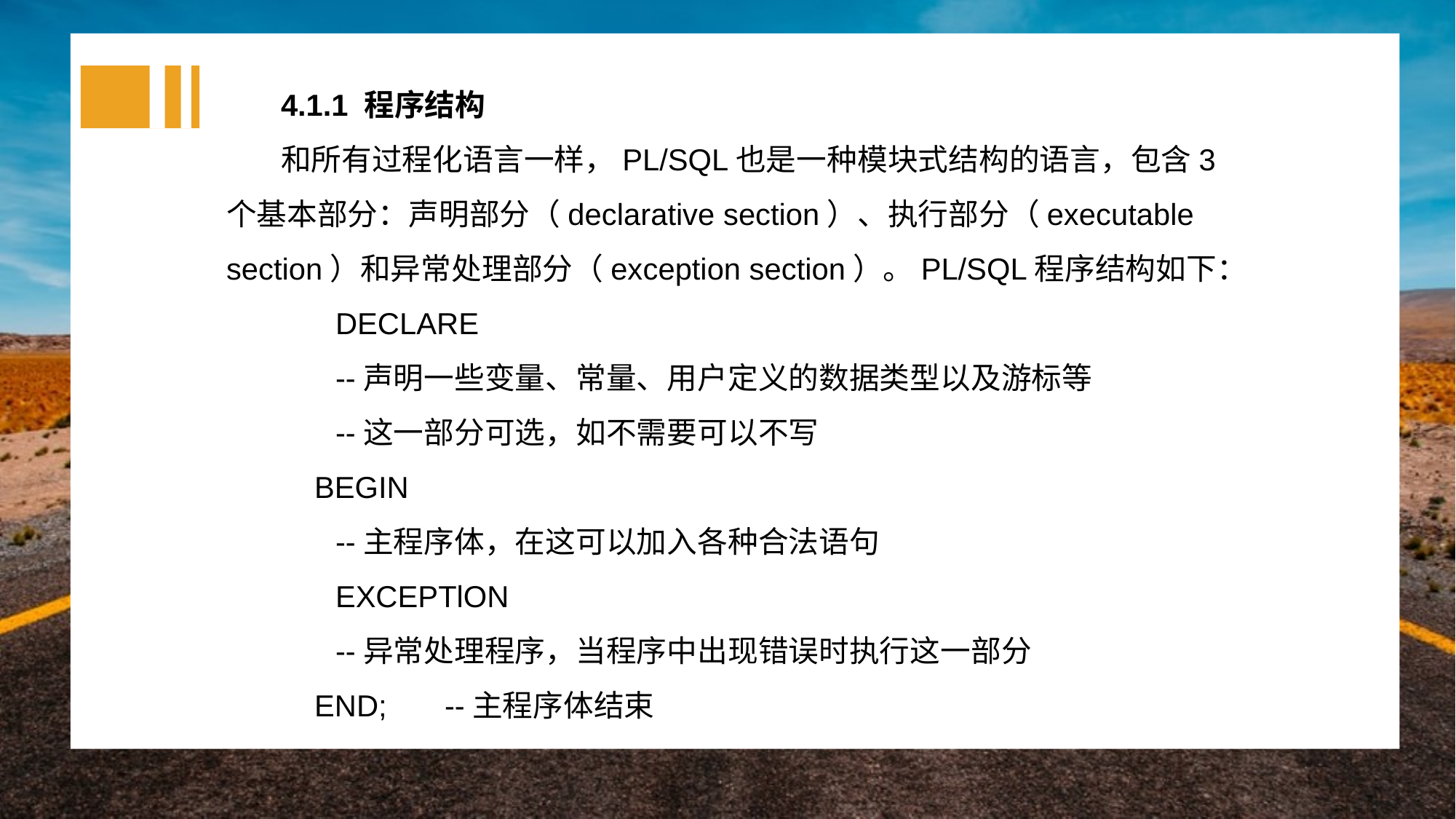

4.1.1 程序结构
和所有过程化语言一样，PL/SQL也是一种模块式结构的语言，包含3个基本部分：声明部分（declarative section）、执行部分（executable section）和异常处理部分（exception section）。PL/SQL程序结构如下：
   	DECLARE
    	--声明一些变量、常量、用户定义的数据类型以及游标等
    	--这一部分可选，如不需要可以不写
    BEGIN
    	--主程序体，在这可以加入各种合法语句
   	EXCEPTlON
    	--异常处理程序，当程序中出现错误时执行这一部分
    END;	--主程序体结束